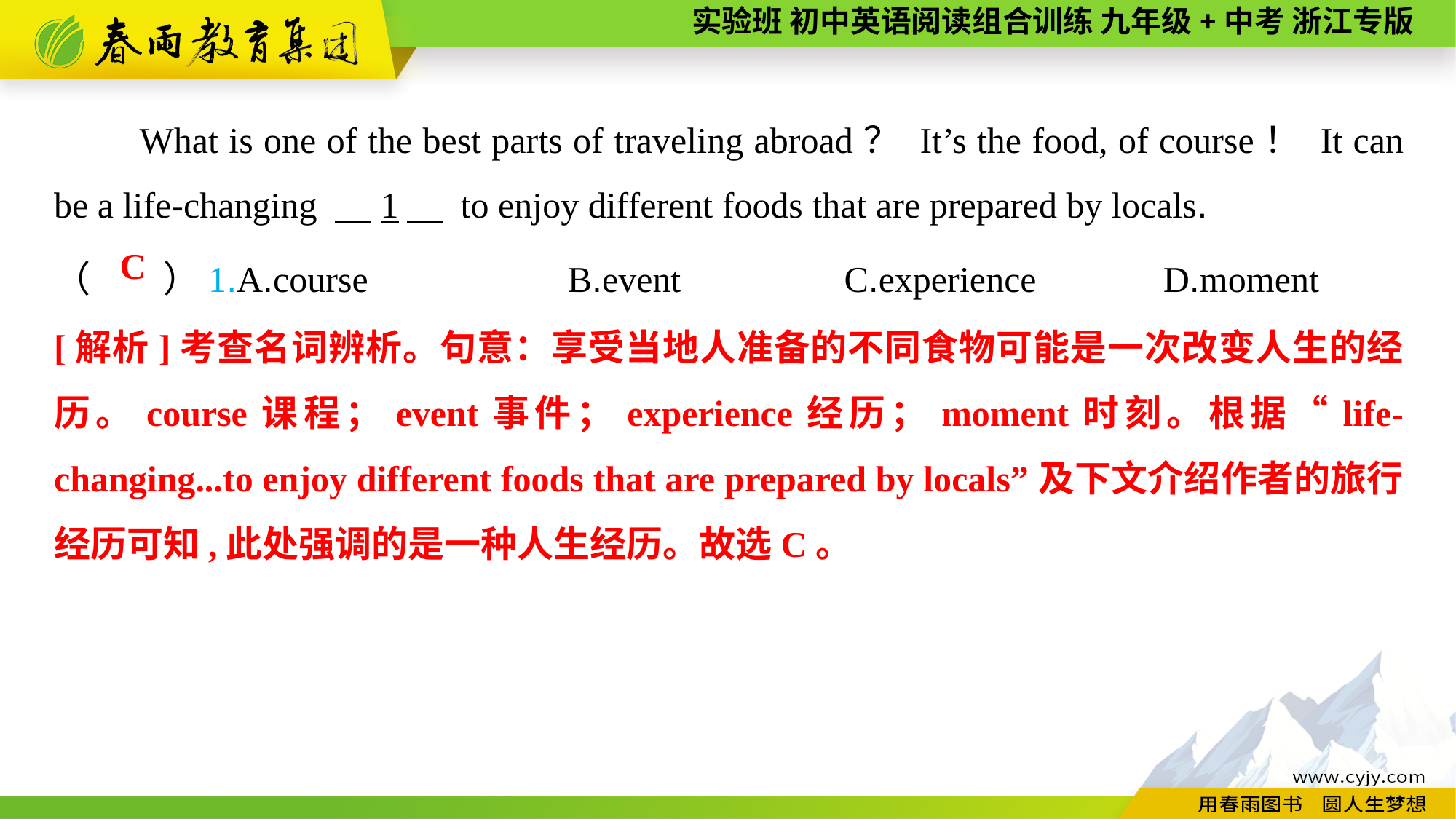

What is one of the best parts of traveling abroad？ It’s the food, of course！ It can be a life-changing 　1　 to enjoy different foods that are prepared by locals.
（　　）1.A.course　　　　　B.event　　　　C.experience　　　D.moment
C
[解析]考查名词辨析。句意：享受当地人准备的不同食物可能是一次改变人生的经历。course课程；event事件；experience经历；moment时刻。根据“life-changing...to enjoy different foods that are prepared by locals”及下文介绍作者的旅行经历可知,此处强调的是一种人生经历。故选C。